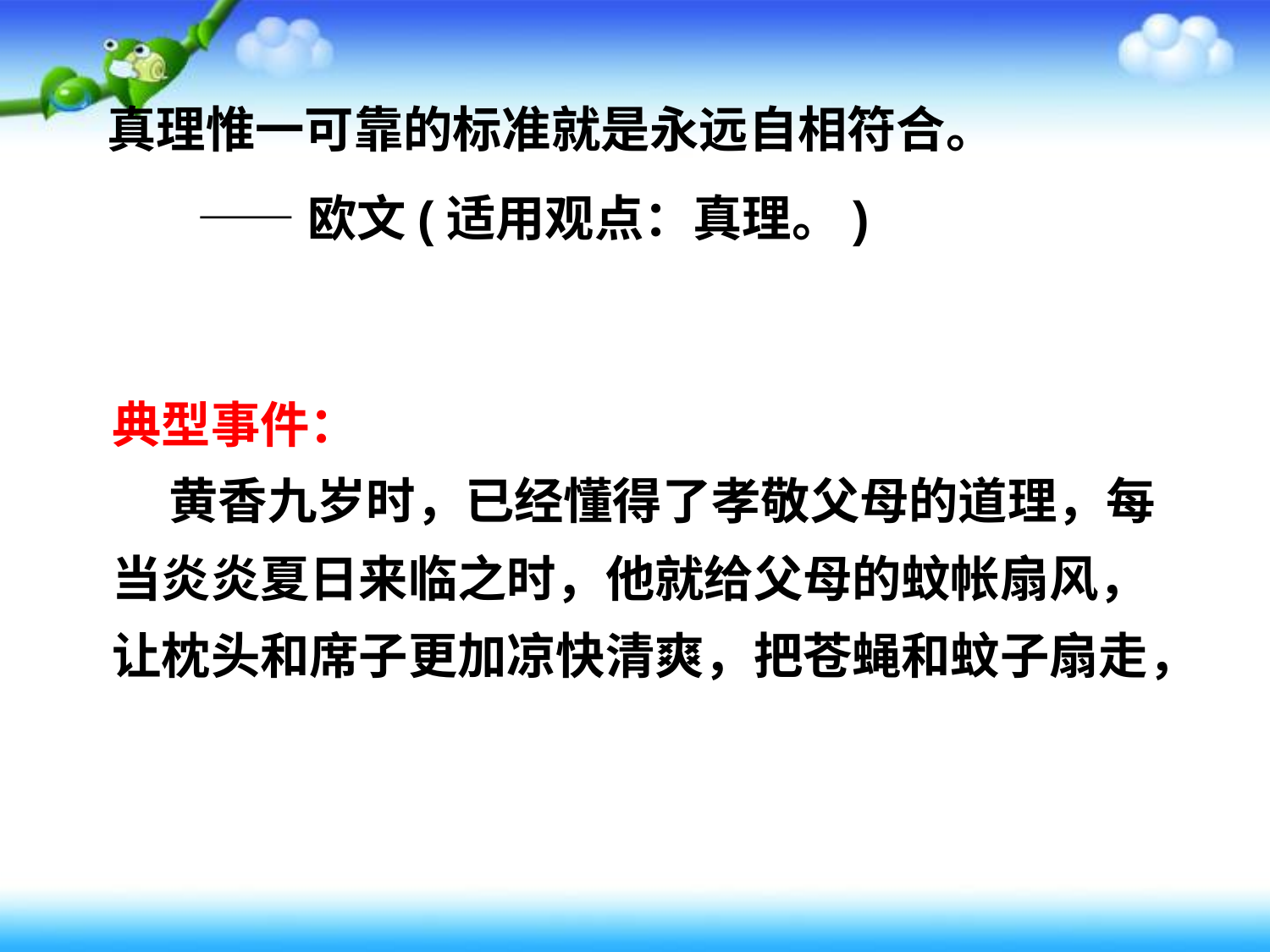

真理惟一可靠的标准就是永远自相符合。
        ——欧文(适用观点：真理。)
典型事件：
    黄香九岁时，已经懂得了孝敬父母的道理，每当炎炎夏日来临之时，他就给父母的蚊帐扇风，让枕头和席子更加凉快清爽，把苍蝇和蚊子扇走，